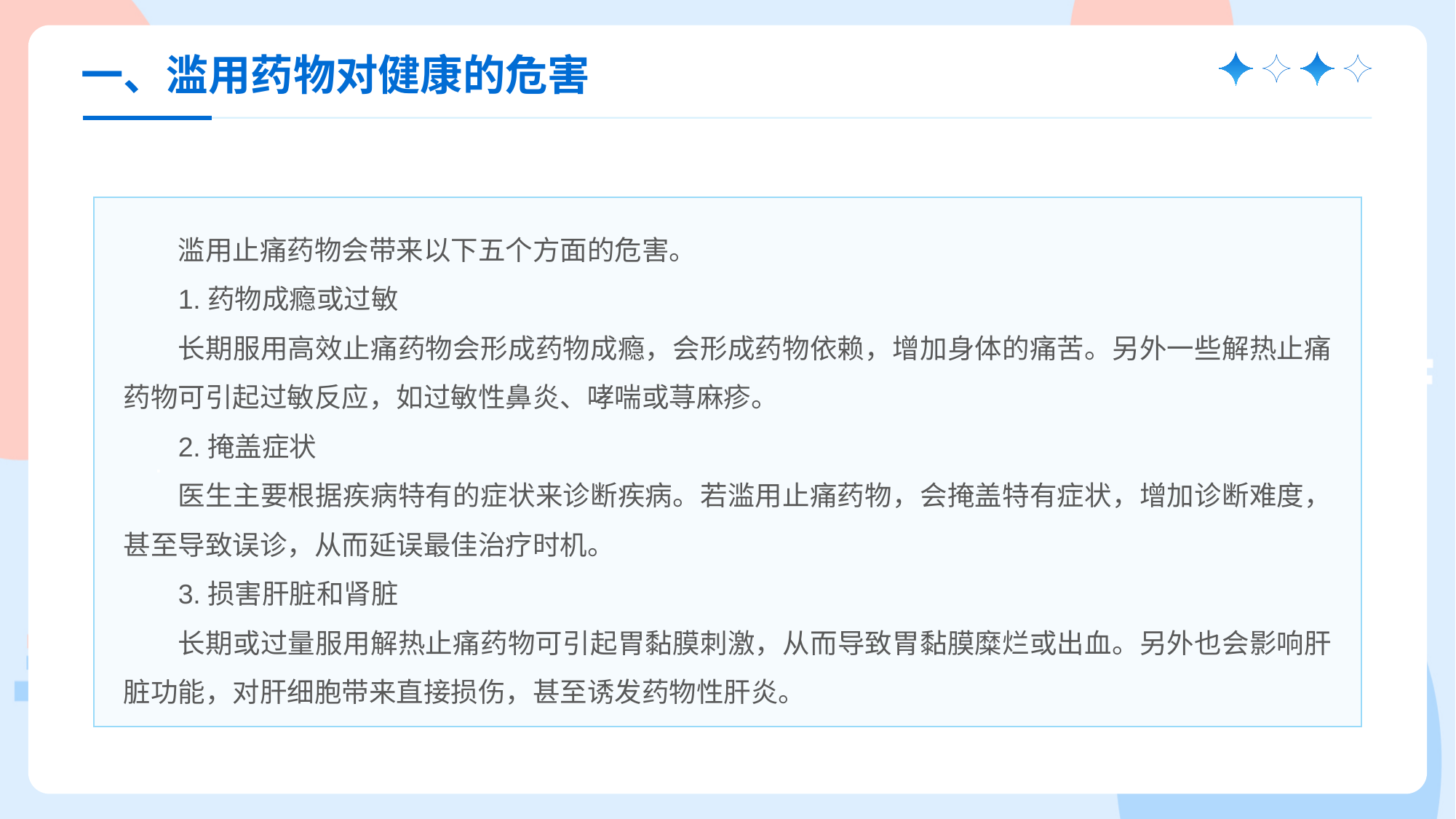

一、滥用药物对健康的危害
.
滥用止痛药物会带来以下五个方面的危害。
1.药物成瘾或过敏
长期服用高效止痛药物会形成药物成瘾，会形成药物依赖，增加身体的痛苦。另外一些解热止痛药物可引起过敏反应，如过敏性鼻炎、哮喘或荨麻疹。
2.掩盖症状
医生主要根据疾病特有的症状来诊断疾病。若滥用止痛药物，会掩盖特有症状，增加诊断难度，甚至导致误诊，从而延误最佳治疗时机。
3.损害肝脏和肾脏
长期或过量服用解热止痛药物可引起胃黏膜刺激，从而导致胃黏膜糜烂或出血。另外也会影响肝脏功能，对肝细胞带来直接损伤，甚至诱发药物性肝炎。